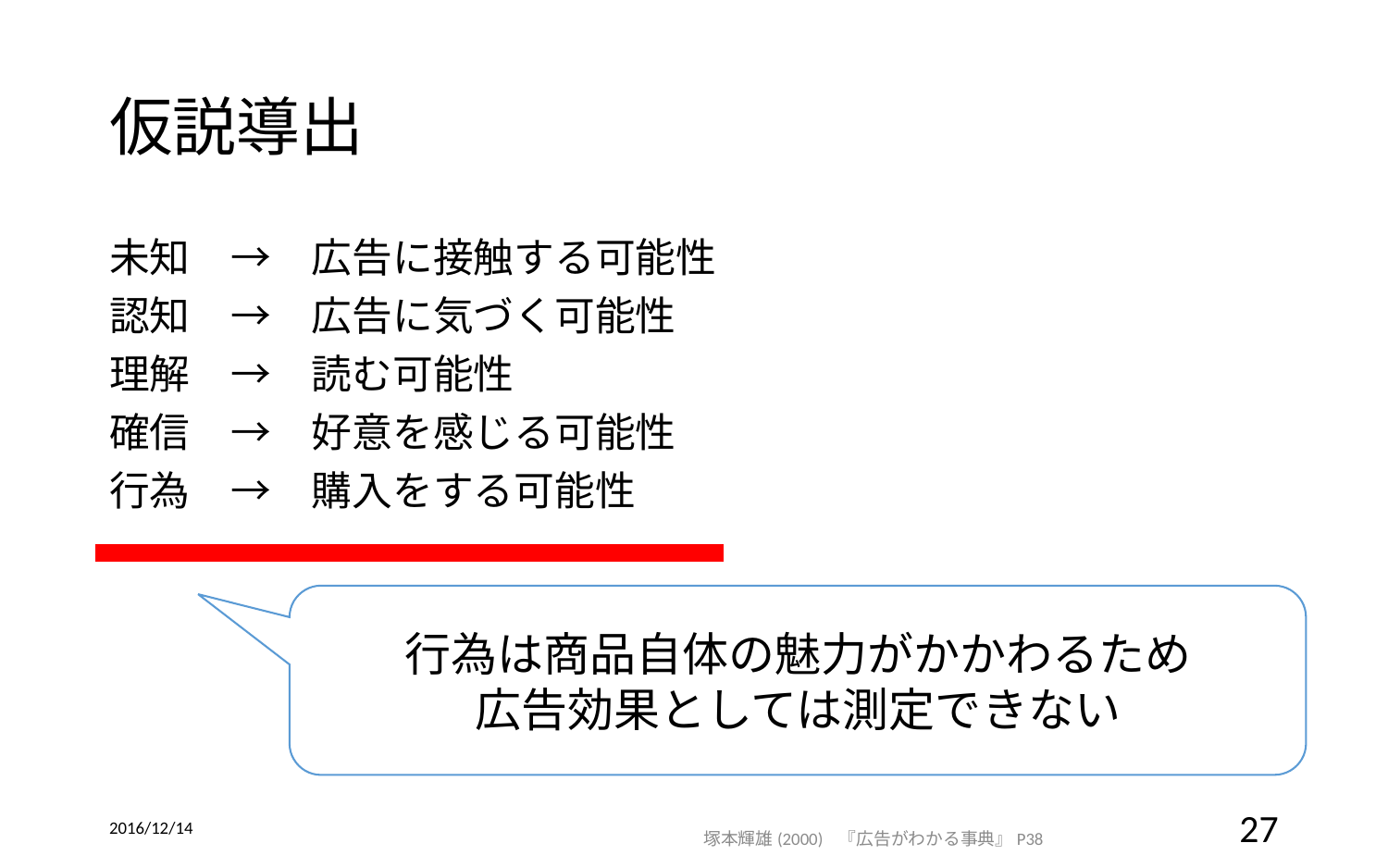

# 仮説導出
未知　→　広告に接触する可能性
認知　→　広告に気づく可能性
理解　→　読む可能性
確信　→　好意を感じる可能性
行為　→　購入をする可能性

行為は商品自体の魅力がかかわるため
広告効果としては測定できない
2016/12/14
27
   塚本輝雄(2000)   『広告がわかる事典』P38